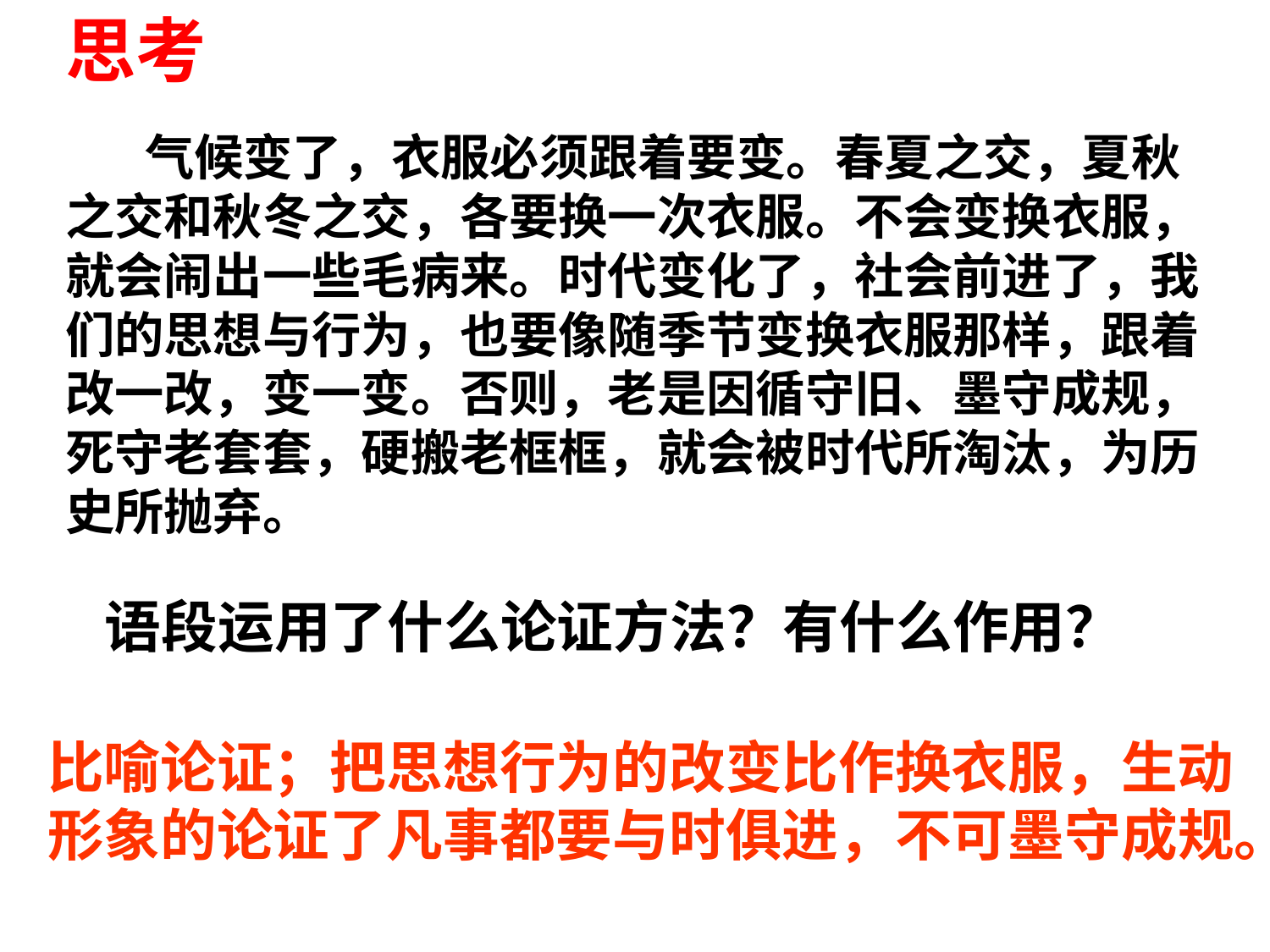

思考
          气候变了，衣服必须跟着要变。春夏之交，夏秋之交和秋冬之交，各要换一次衣服。不会变换衣服，就会闹出一些毛病来。时代变化了，社会前进了，我们的思想与行为，也要像随季节变换衣服那样，跟着改一改，变一变。否则，老是因循守旧、墨守成规，死守老套套，硬搬老框框，就会被时代所淘汰，为历史所抛弃。
语段运用了什么论证方法？有什么作用？
比喻论证；把思想行为的改变比作换衣服，生动形象的论证了凡事都要与时俱进，不可墨守成规。